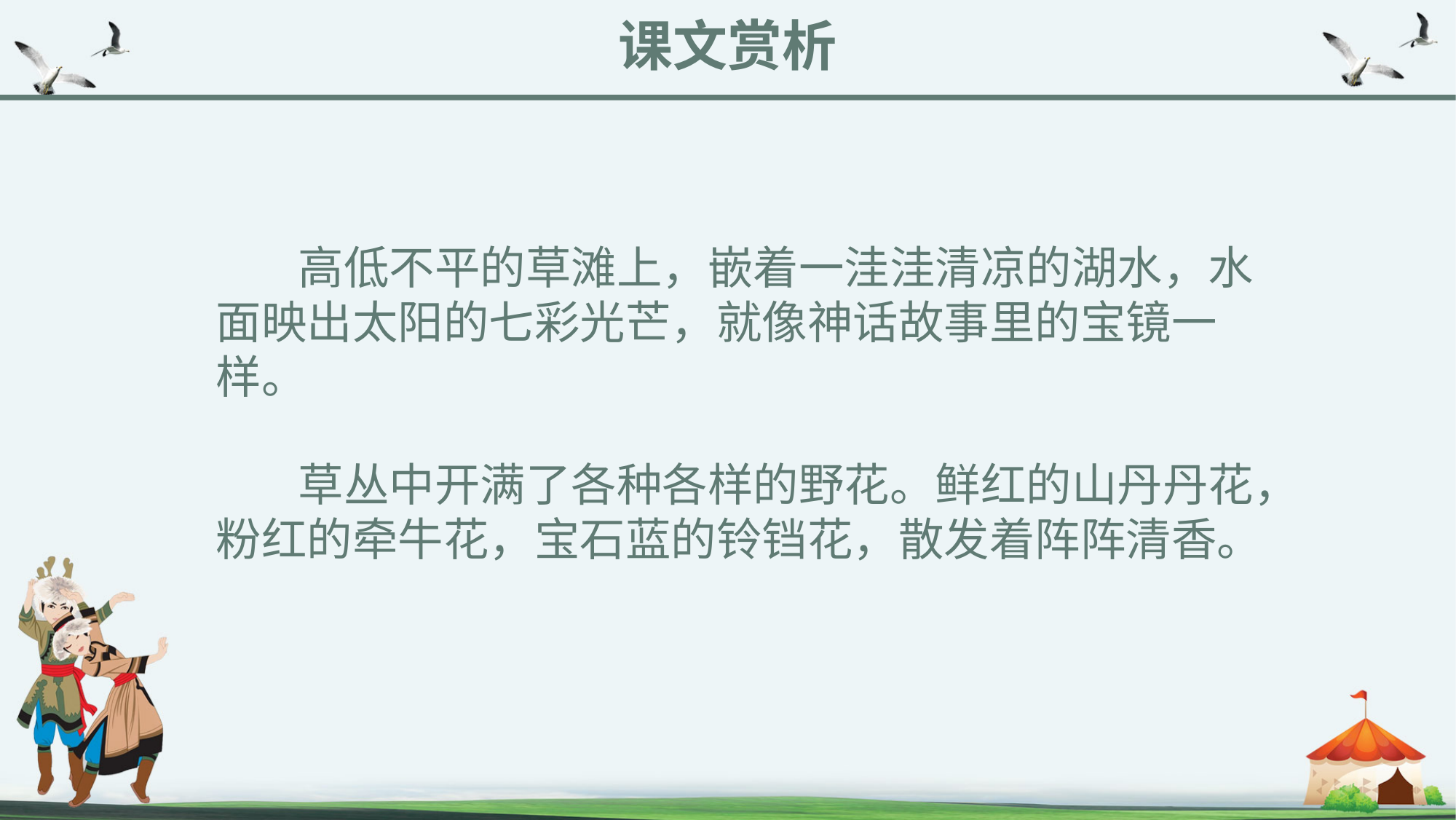

课文赏析

       高低不平的草滩上，嵌着一洼洼清凉的湖水，水面映出太阳的七彩光芒，就像神话故事里的宝镜一样。
       草丛中开满了各种各样的野花。鲜红的山丹丹花，粉红的牵牛花，宝石蓝的铃铛花，散发着阵阵清香。